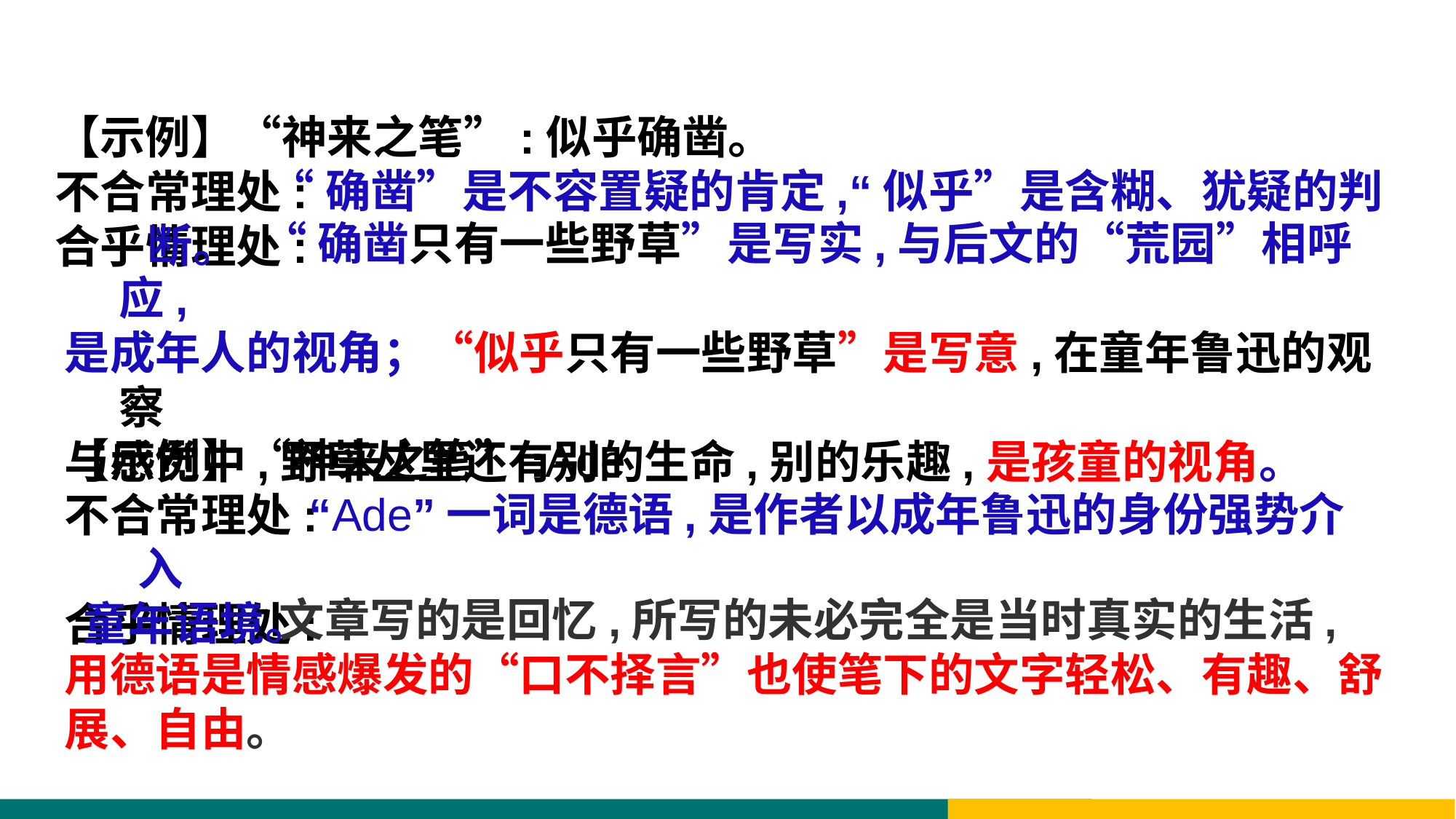

【示例】“神来之笔”:似乎确凿。
不合常理处:
合乎情理处:
                 “确凿”是不容置疑的肯定,“似乎”是含糊、犹疑的判断。
                   “确凿只有一些野草”是写实,与后文的“荒园”相呼应,
是成年人的视角；“似乎只有一些野草”是写意,在童年鲁迅的观察
与感觉中,野草丛里还有别的生命,别的乐趣,是孩童的视角。

【示例】“神来之笔”:Ade
不合常理处:

合乎情理处:
                  “Ade”一词是德语,是作者以成年鲁迅的身份强势介入
童年语境。
                    文章写的是回忆,所写的未必完全是当时真实的生活,
用德语是情感爆发的“口不择言”也使笔下的文字轻松、有趣、舒
展、自由。